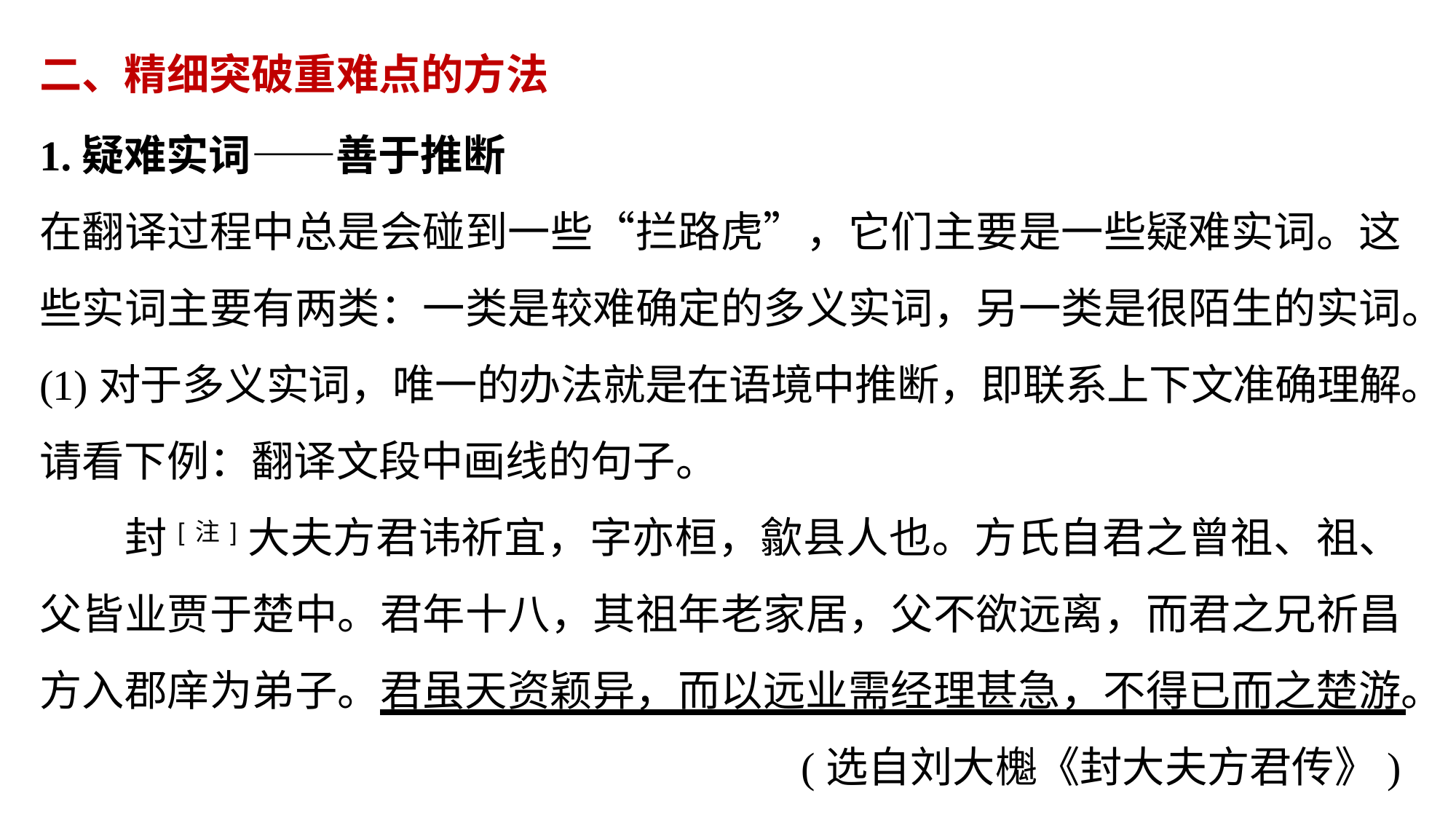

二、精细突破重难点的方法
1.疑难实词——善于推断
在翻译过程中总是会碰到一些“拦路虎”，它们主要是一些疑难实词。这些实词主要有两类：一类是较难确定的多义实词，另一类是很陌生的实词。
(1)对于多义实词，唯一的办法就是在语境中推断，即联系上下文准确理解。
请看下例：翻译文段中画线的句子。
封[注]大夫方君讳祈宜，字亦桓，歙县人也。方氏自君之曾祖、祖、父皆业贾于楚中。君年十八，其祖年老家居，父不欲远离，而君之兄祈昌方入郡庠为弟子。君虽天资颖异，而以远业需经理甚急，不得已而之楚游。
(选自刘大櫆《封大夫方君传》)